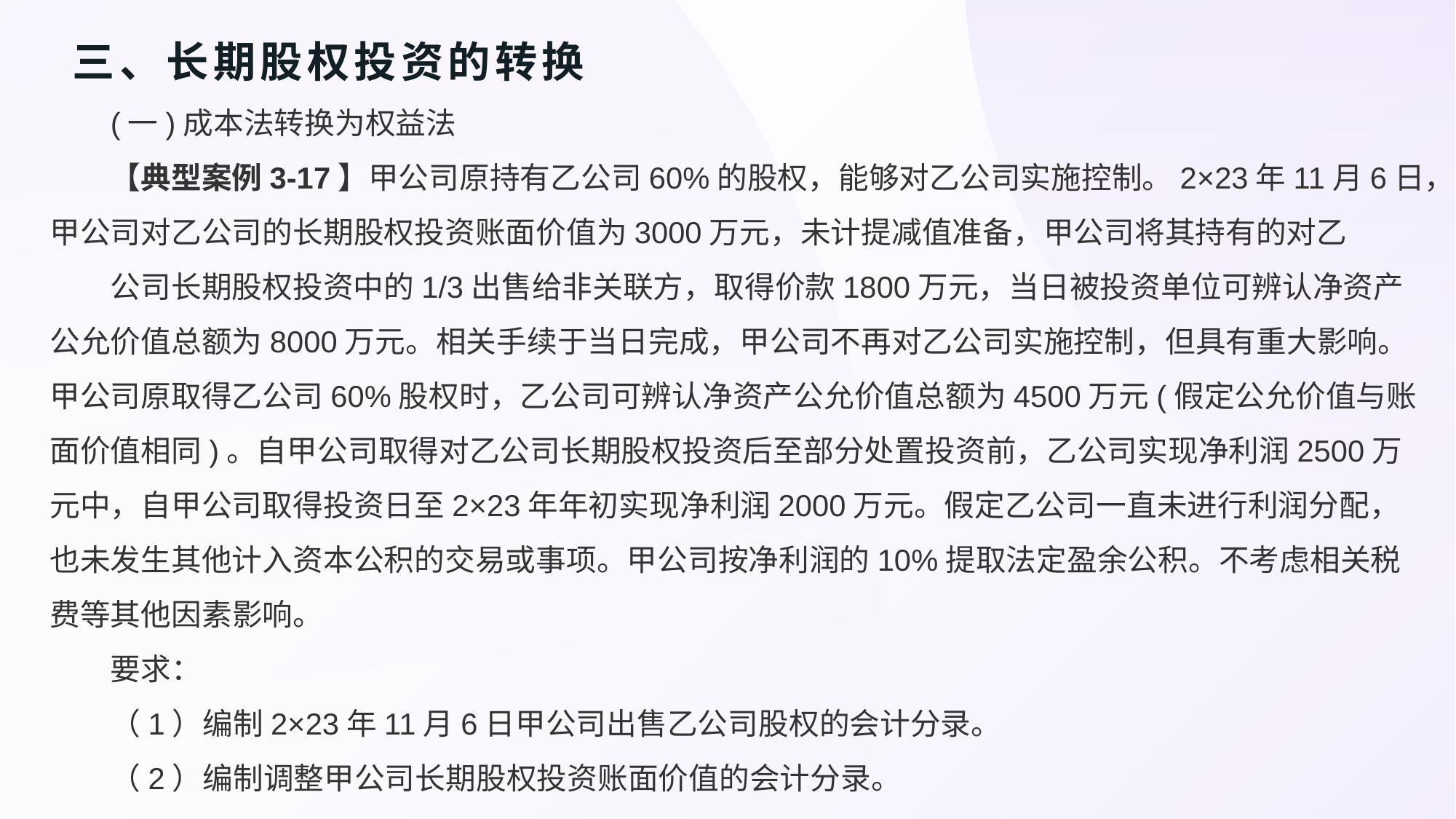

# 三、长期股权投资的转换
(一)成本法转换为权益法
【典型案例3-17】甲公司原持有乙公司60%的股权，能够对乙公司实施控制。2×23年11月6日，甲公司对乙公司的长期股权投资账面价值为3000万元，未计提减值准备，甲公司将其持有的对乙
公司长期股权投资中的1/3出售给非关联方，取得价款1800万元，当日被投资单位可辨认净资产公允价值总额为8000万元。相关手续于当日完成，甲公司不再对乙公司实施控制，但具有重大影响。甲公司原取得乙公司60%股权时，乙公司可辨认净资产公允价值总额为4500万元(假定公允价值与账面价值相同)。自甲公司取得对乙公司长期股权投资后至部分处置投资前，乙公司实现净利润2500万元中，自甲公司取得投资日至2×23年年初实现净利润2000万元。假定乙公司一直未进行利润分配，也未发生其他计入资本公积的交易或事项。甲公司按净利润的10%提取法定盈余公积。不考虑相关税费等其他因素影响。
要求：
（1）编制2×23年11月6日甲公司出售乙公司股权的会计分录。
（2）编制调整甲公司长期股权投资账面价值的会计分录。